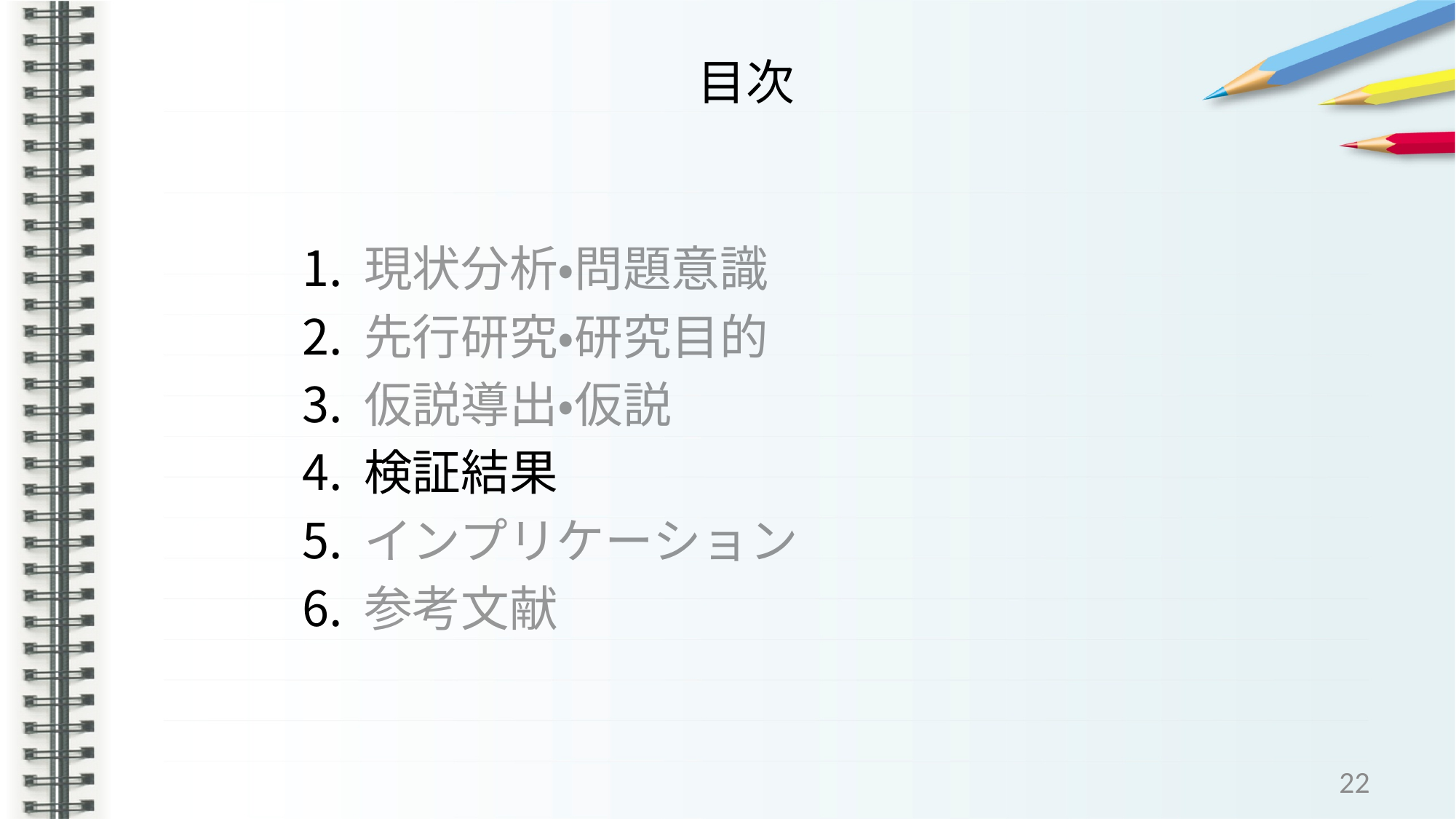

# 目次
現状分析・問題意識
先行研究・研究目的
仮説導出・仮説
検証結果
インプリケーション
参考文献
22